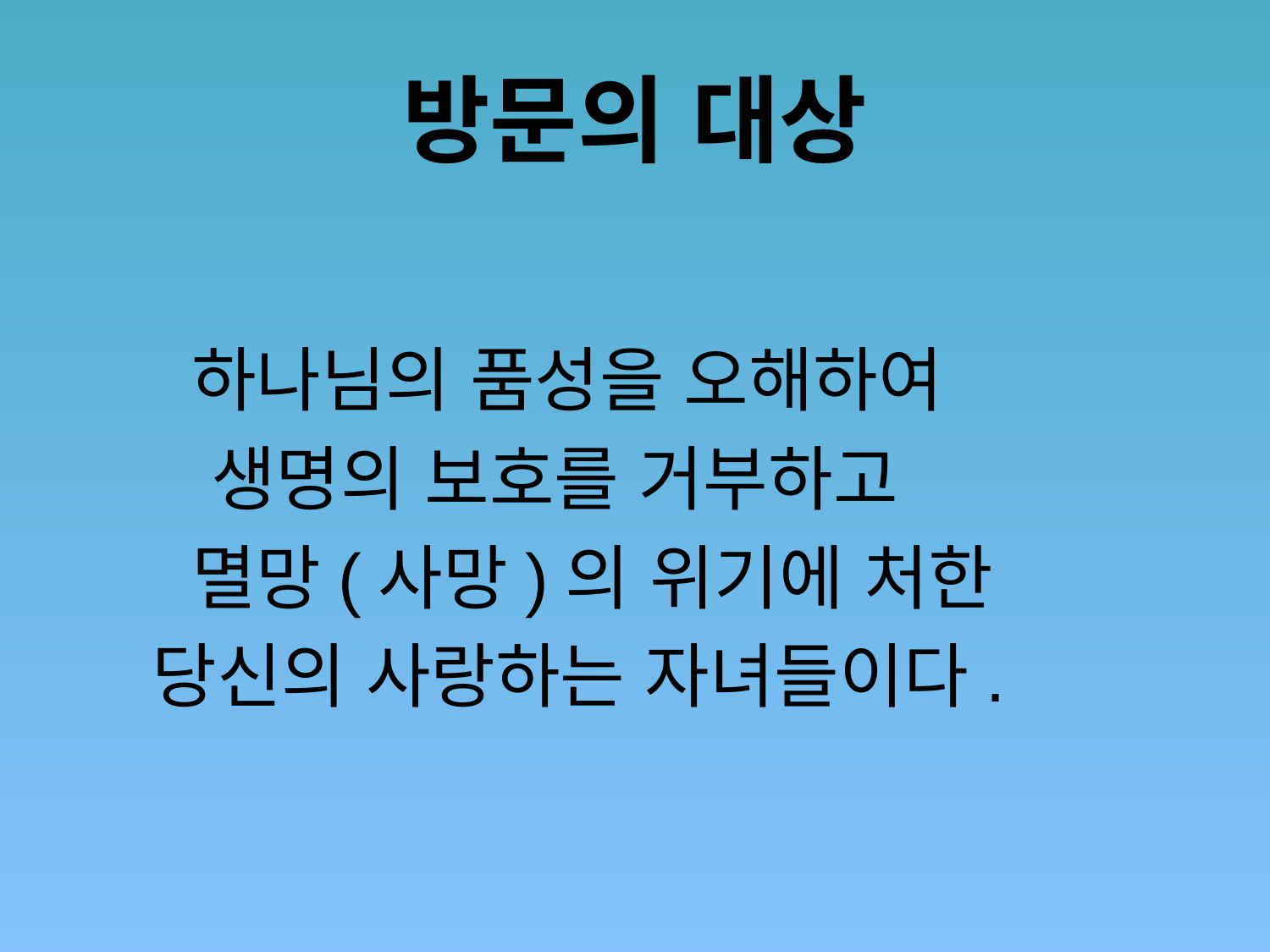

# 방문의 대상

     하나님의 품성을 오해하여
      생명의 보호를 거부하고
     멸망(사망)의 위기에 처한
   당신의 사랑하는 자녀들이다.